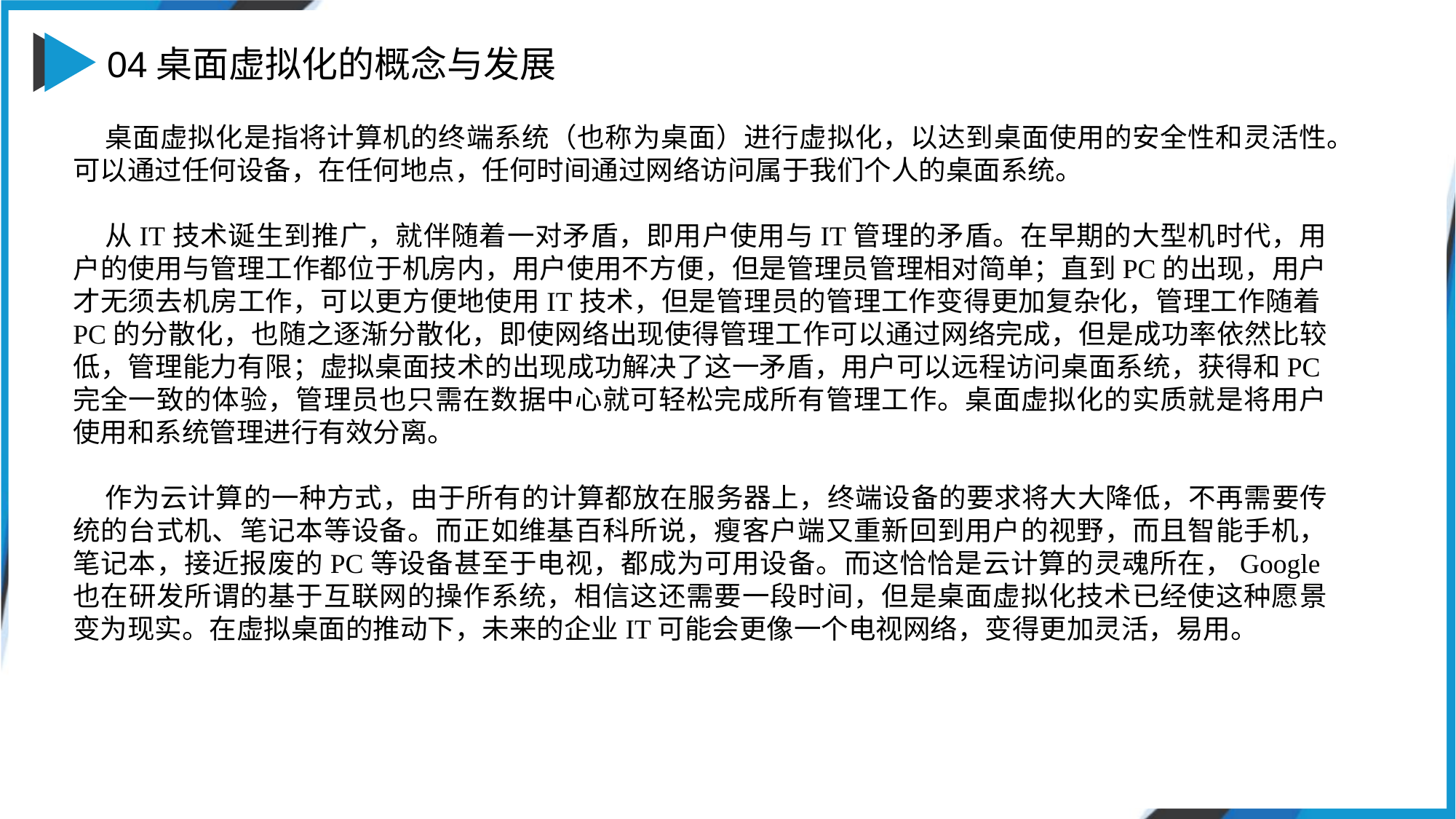

04桌面虚拟化的概念与发展
桌面虚拟化是指将计算机的终端系统（也称为桌面）进行虚拟化，以达到桌面使用的安全性和灵活性。可以通过任何设备，在任何地点，任何时间通过网络访问属于我们个人的桌面系统。

从IT技术诞生到推广，就伴随着一对矛盾，即用户使用与IT管理的矛盾。在早期的大型机时代，用户的使用与管理工作都位于机房内，用户使用不方便，但是管理员管理相对简单；直到PC的出现，用户才无须去机房工作，可以更方便地使用IT技术，但是管理员的管理工作变得更加复杂化，管理工作随着PC的分散化，也随之逐渐分散化，即使网络出现使得管理工作可以通过网络完成，但是成功率依然比较低，管理能力有限；虚拟桌面技术的出现成功解决了这一矛盾，用户可以远程访问桌面系统，获得和PC完全一致的体验，管理员也只需在数据中心就可轻松完成所有管理工作。桌面虚拟化的实质就是将用户使用和系统管理进行有效分离。

作为云计算的一种方式，由于所有的计算都放在服务器上，终端设备的要求将大大降低，不再需要传统的台式机、笔记本等设备。而正如维基百科所说，瘦客户端又重新回到用户的视野，而且智能手机，笔记本，接近报废的PC等设备甚至于电视，都成为可用设备。而这恰恰是云计算的灵魂所在，Google也在研发所谓的基于互联网的操作系统，相信这还需要一段时间，但是桌面虚拟化技术已经使这种愿景变为现实。在虚拟桌面的推动下，未来的企业IT可能会更像一个电视网络，变得更加灵活，易用。
添加标题

复制你的内容